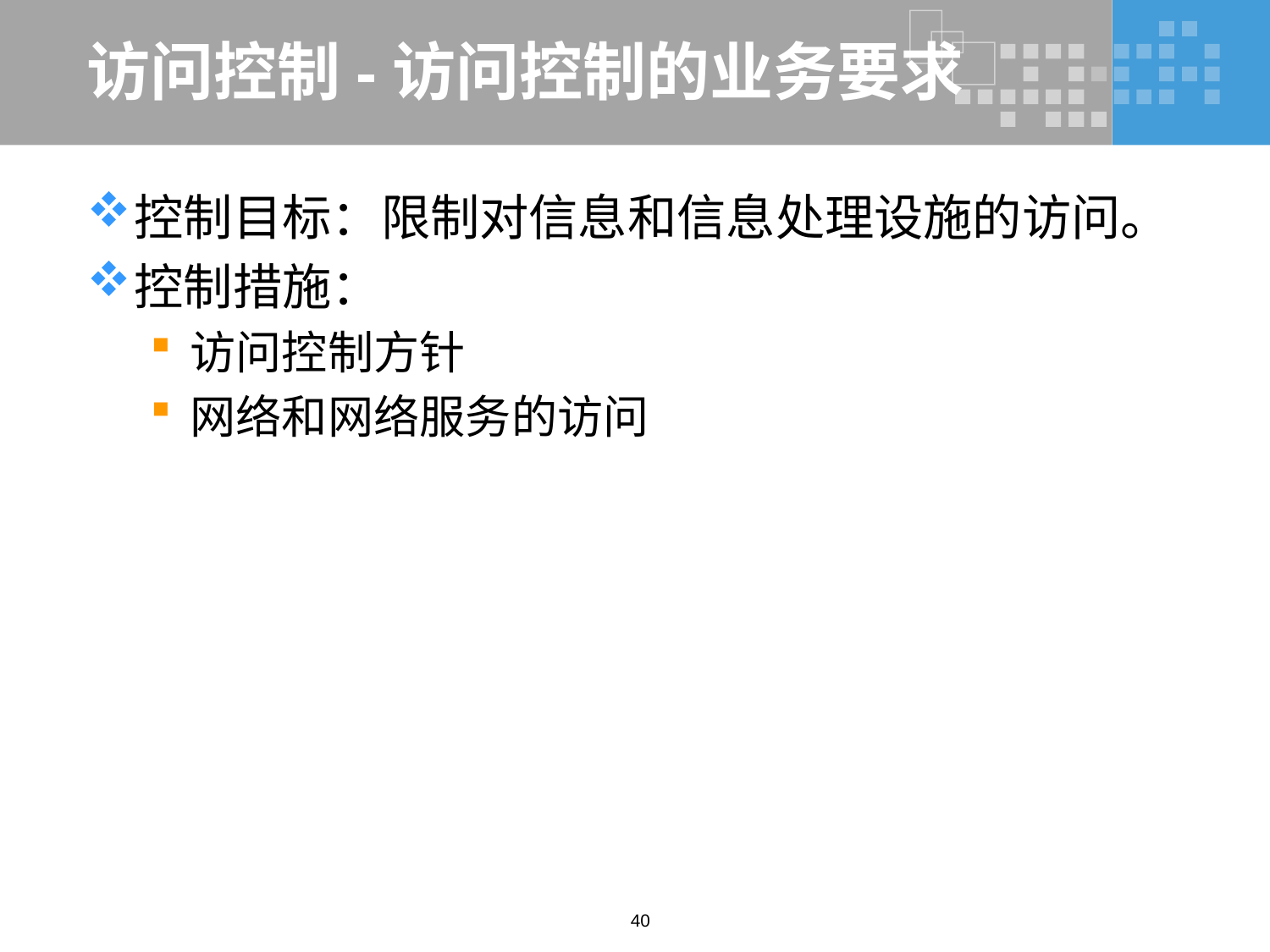

# 访问控制-访问控制的业务要求
控制目标：限制对信息和信息处理设施的访问。
控制措施：
访问控制方针
网络和网络服务的访问

40